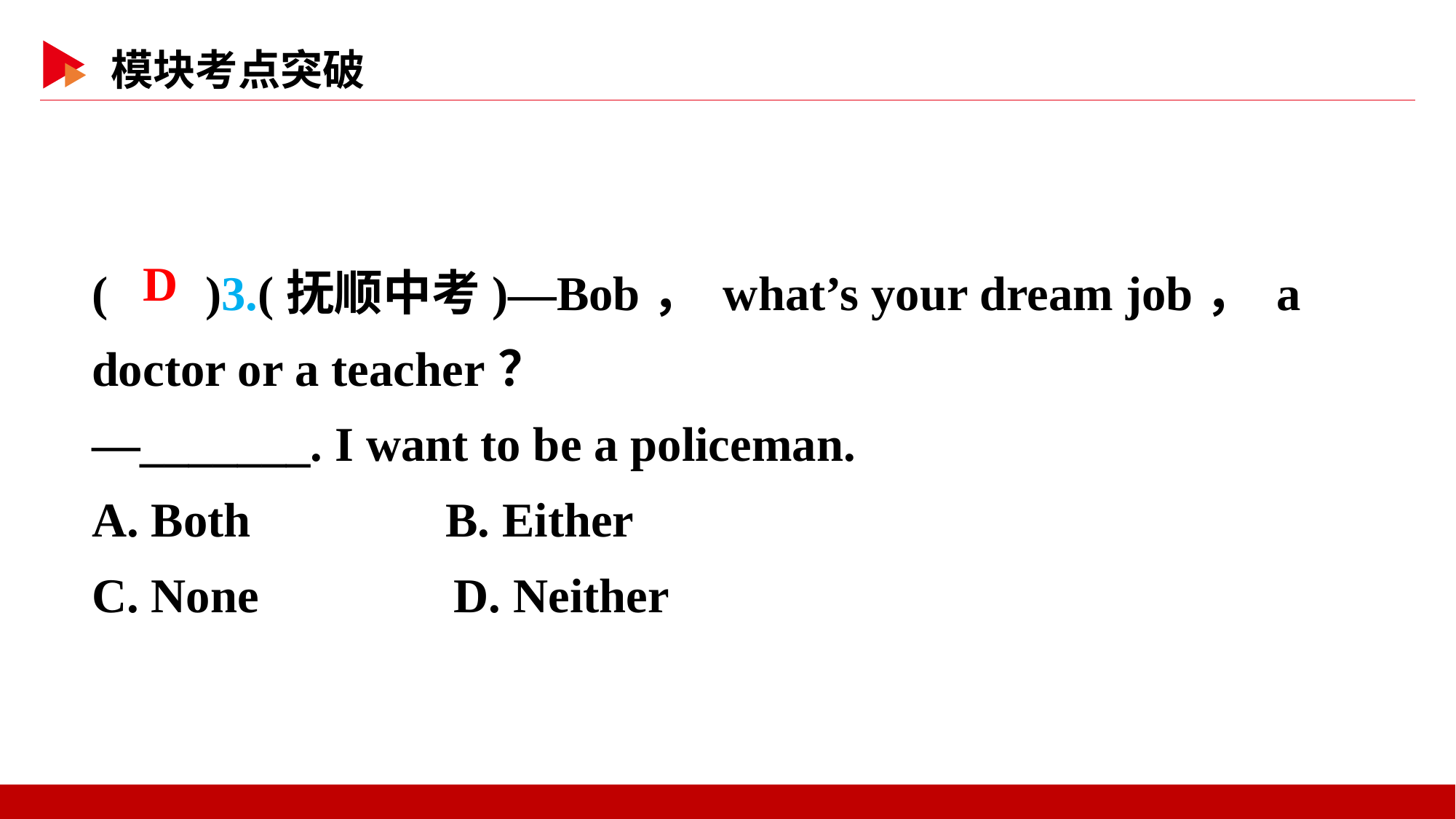

(        )3.(抚顺中考)—Bob， what’s your dream job， a doctor or a teacher？
—_______. I want to be a policeman.
A. Both                B. Either
C. None                D. Neither
   D